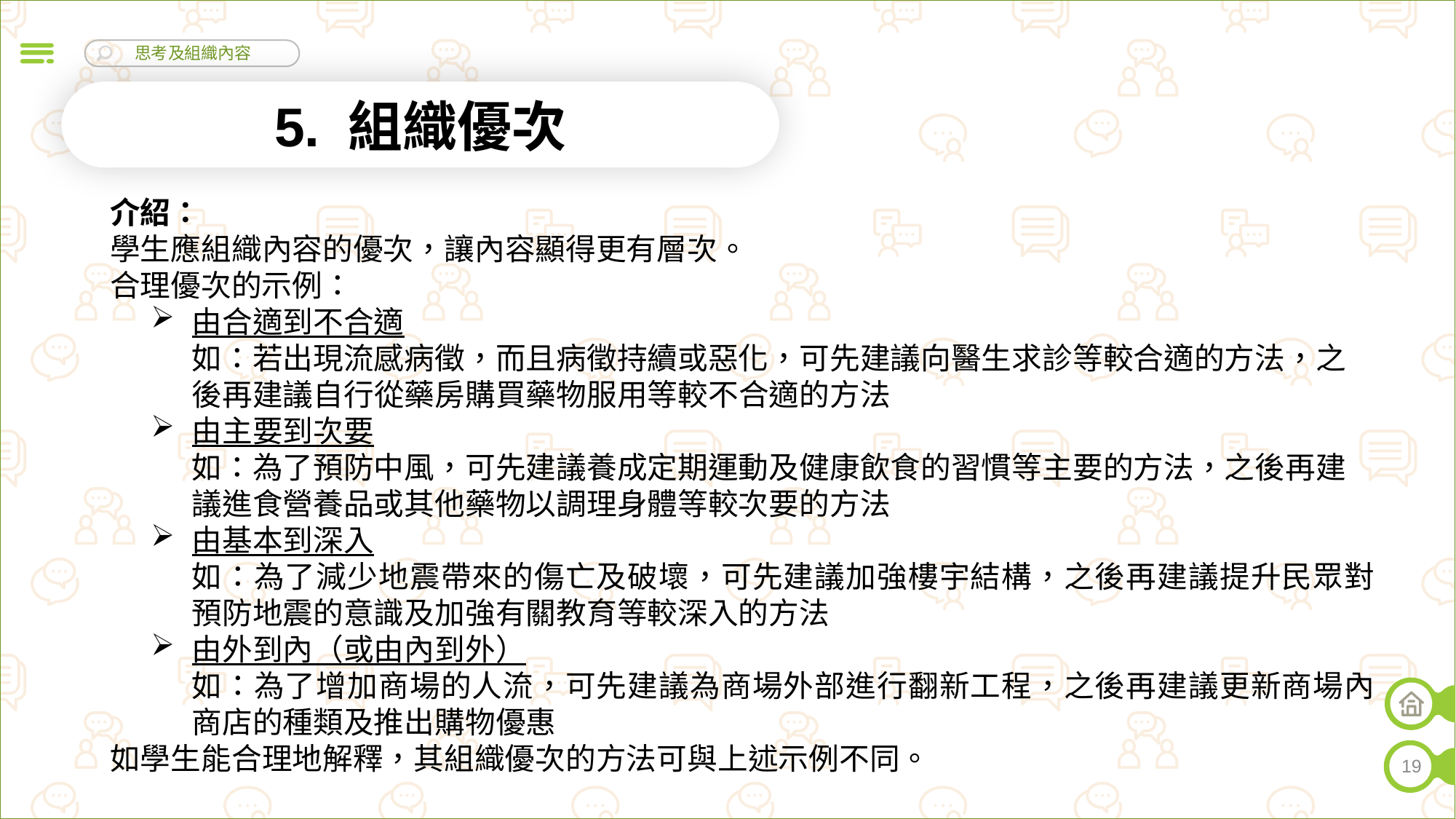

5. 組織優次
介紹：
學生應組織內容的優次，讓內容顯得更有層次。
合理優次的示例：
由合適到不合適
如：若出現流感病徵，而且病徵持續或惡化，可先建議向醫生求診等較合適的方法，之後再建議自行從藥房購買藥物服用等較不合適的方法
由主要到次要
如：為了預防中風，可先建議養成定期運動及健康飲食的習慣等主要的方法，之後再建議進食營養品或其他藥物以調理身體等較次要的方法
由基本到深入
如：為了減少地震帶來的傷亡及破壞，可先建議加強樓宇結構，之後再建議提升民眾對預防地震的意識及加強有關教育等較深入的方法
由外到內（或由內到外）
如：為了增加商場的人流，可先建議為商場外部進行翻新工程，之後再建議更新商場內商店的種類及推出購物優惠
如學生能合理地解釋，其組織優次的方法可與上述示例不同。
19